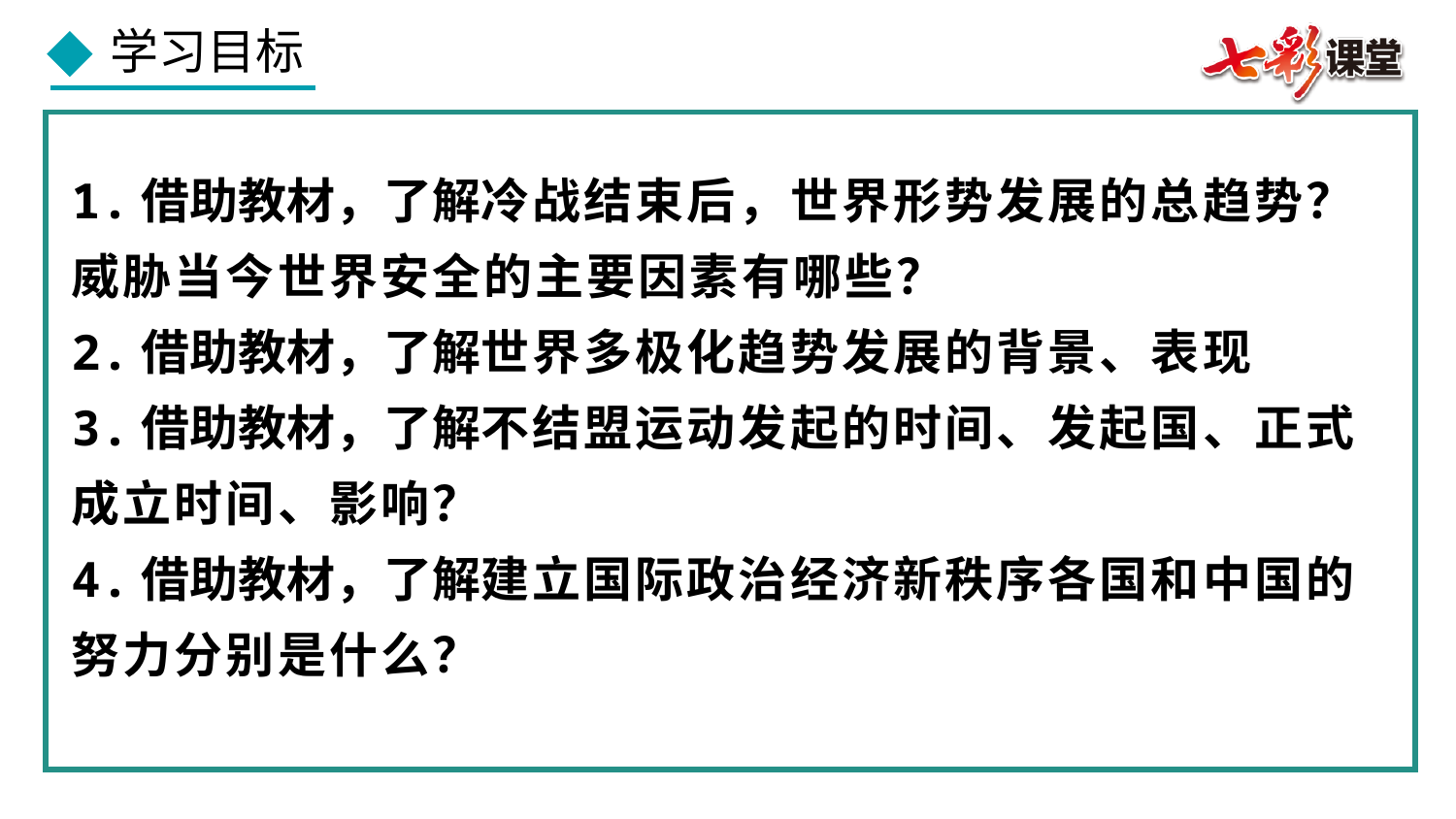

1.借助教材，了解冷战结束后，世界形势发展的总趋势？威胁当今世界安全的主要因素有哪些？
2.借助教材，了解世界多极化趋势发展的背景、表现
3.借助教材，了解不结盟运动发起的时间、发起国、正式成立时间、影响？
4.借助教材，了解建立国际政治经济新秩序各国和中国的努力分别是什么？